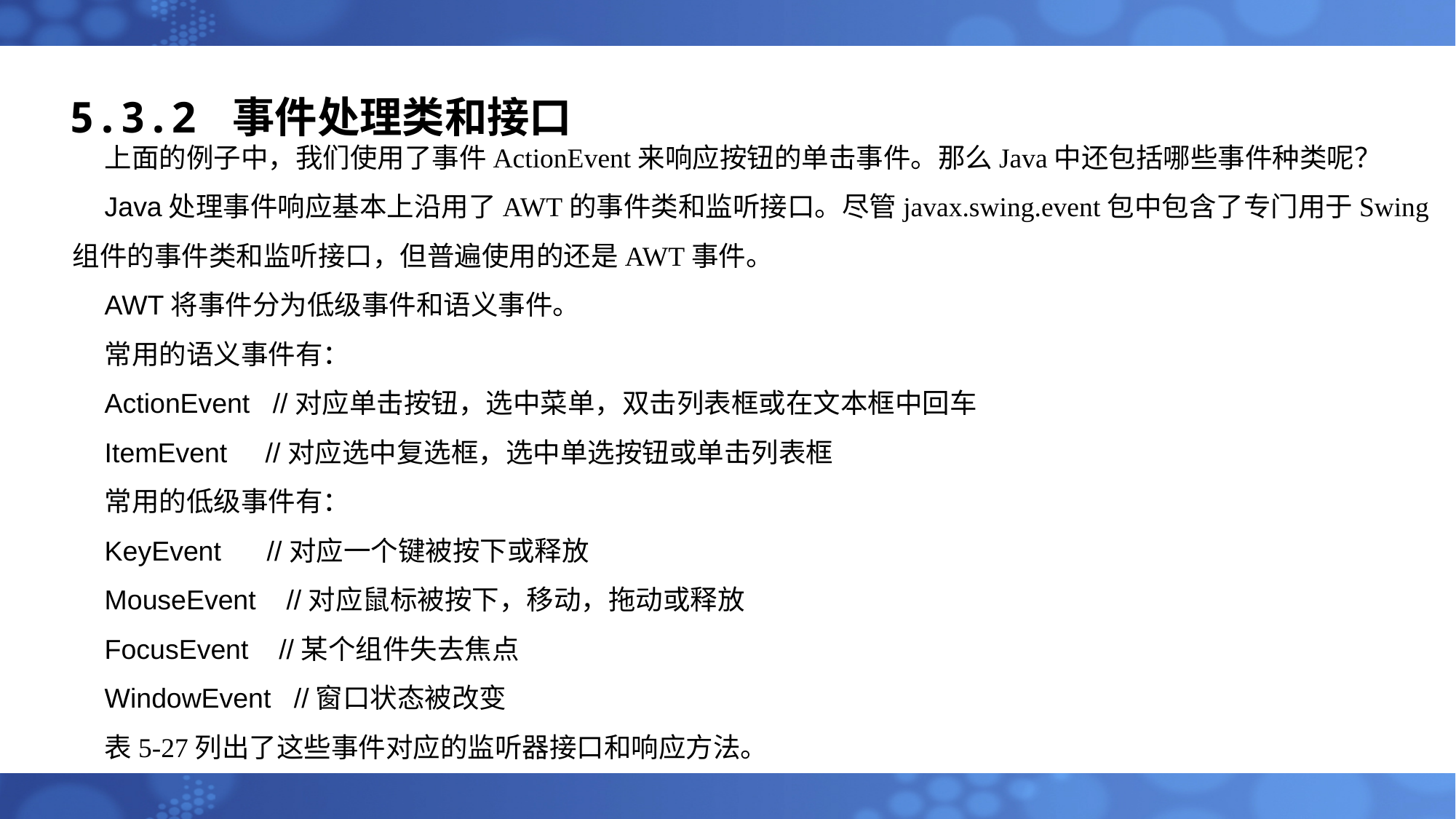

# 5.3.2 事件处理类和接口
上面的例子中，我们使用了事件ActionEvent来响应按钮的单击事件。那么Java中还包括哪些事件种类呢？
Java处理事件响应基本上沿用了AWT的事件类和监听接口。尽管javax.swing.event包中包含了专门用于Swing组件的事件类和监听接口，但普遍使用的还是AWT事件。
AWT将事件分为低级事件和语义事件。
常用的语义事件有：
ActionEvent   //对应单击按钮，选中菜单，双击列表框或在文本框中回车
ItemEvent     //对应选中复选框，选中单选按钮或单击列表框
常用的低级事件有：
KeyEvent      //对应一个键被按下或释放
MouseEvent    //对应鼠标被按下，移动，拖动或释放
FocusEvent    //某个组件失去焦点
WindowEvent   //窗口状态被改变
表5-27列出了这些事件对应的监听器接口和响应方法。